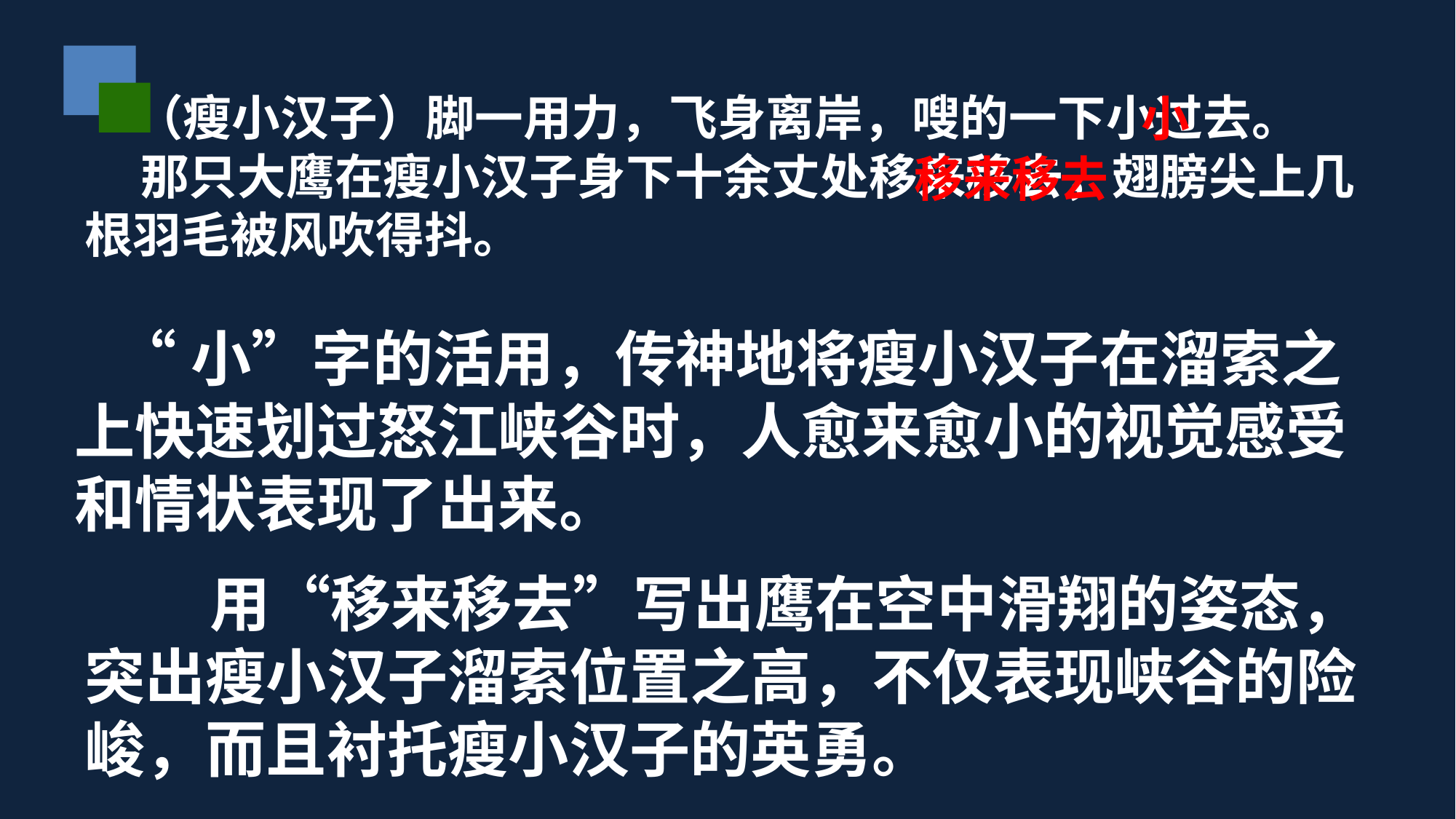

（瘦小汉子）脚一用力，飞身离岸，嗖的一下小过去。
    那只大鹰在瘦小汉子身下十余丈处移来移去，翅膀尖上几根羽毛被风吹得抖。
小

移来移去
   “小”字的活用，传神地将瘦小汉子在溜索之上快速划过怒江峡谷时，人愈来愈小的视觉感受和情状表现了出来。
        用“移来移去”写出鹰在空中滑翔的姿态，突出瘦小汉子溜索位置之高，不仅表现峡谷的险峻，而且衬托瘦小汉子的英勇。